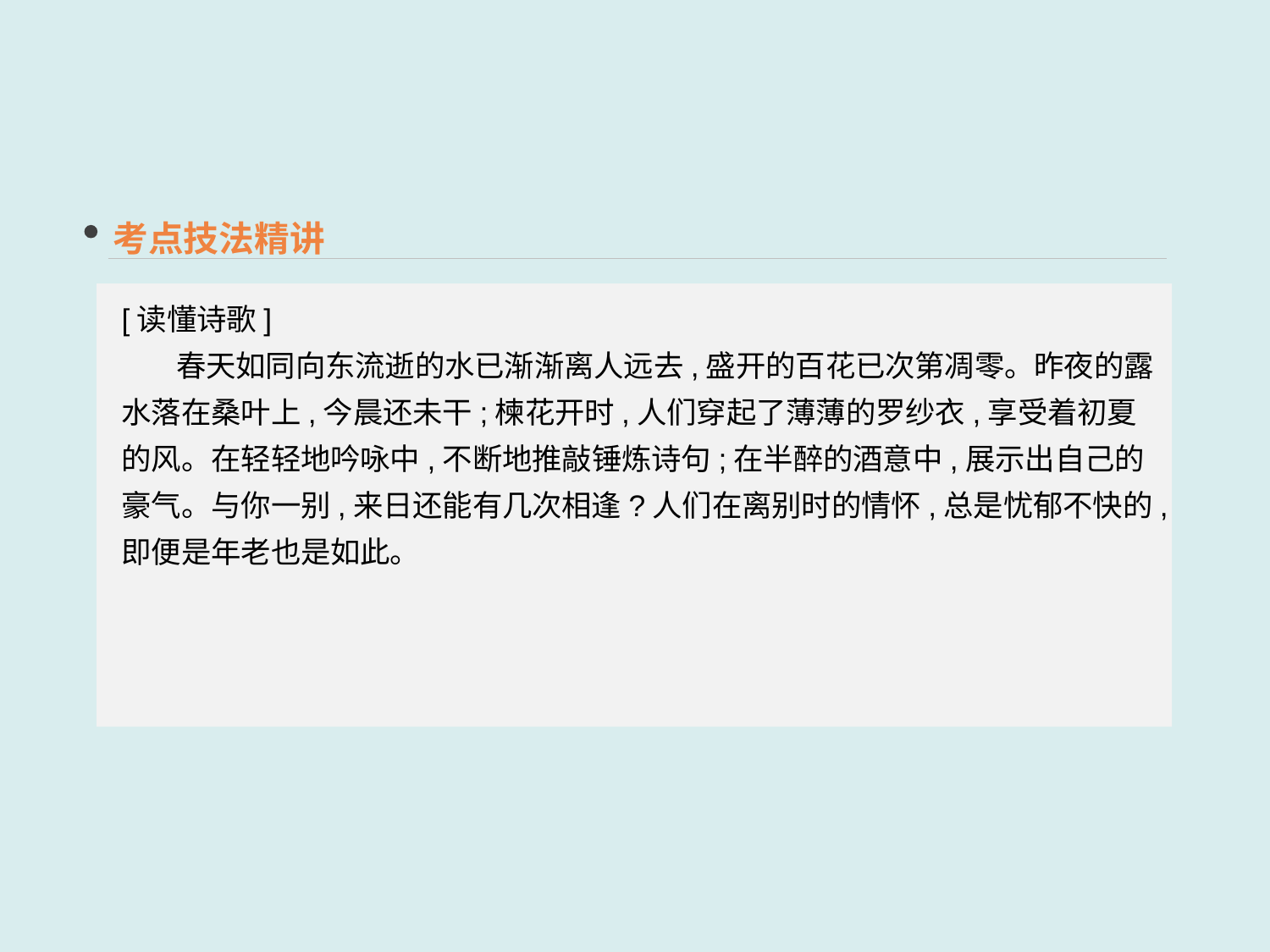

考点技法精讲

[读懂诗歌]
       春天如同向东流逝的水已渐渐离人远去,盛开的百花已次第凋零。昨夜的露水落在桑叶上,今晨还未干;楝花开时,人们穿起了薄薄的罗纱衣,享受着初夏的风。在轻轻地吟咏中,不断地推敲锤炼诗句;在半醉的酒意中,展示出自己的豪气。与你一别,来日还能有几次相逢?人们在离别时的情怀,总是忧郁不快的,即便是年老也是如此。